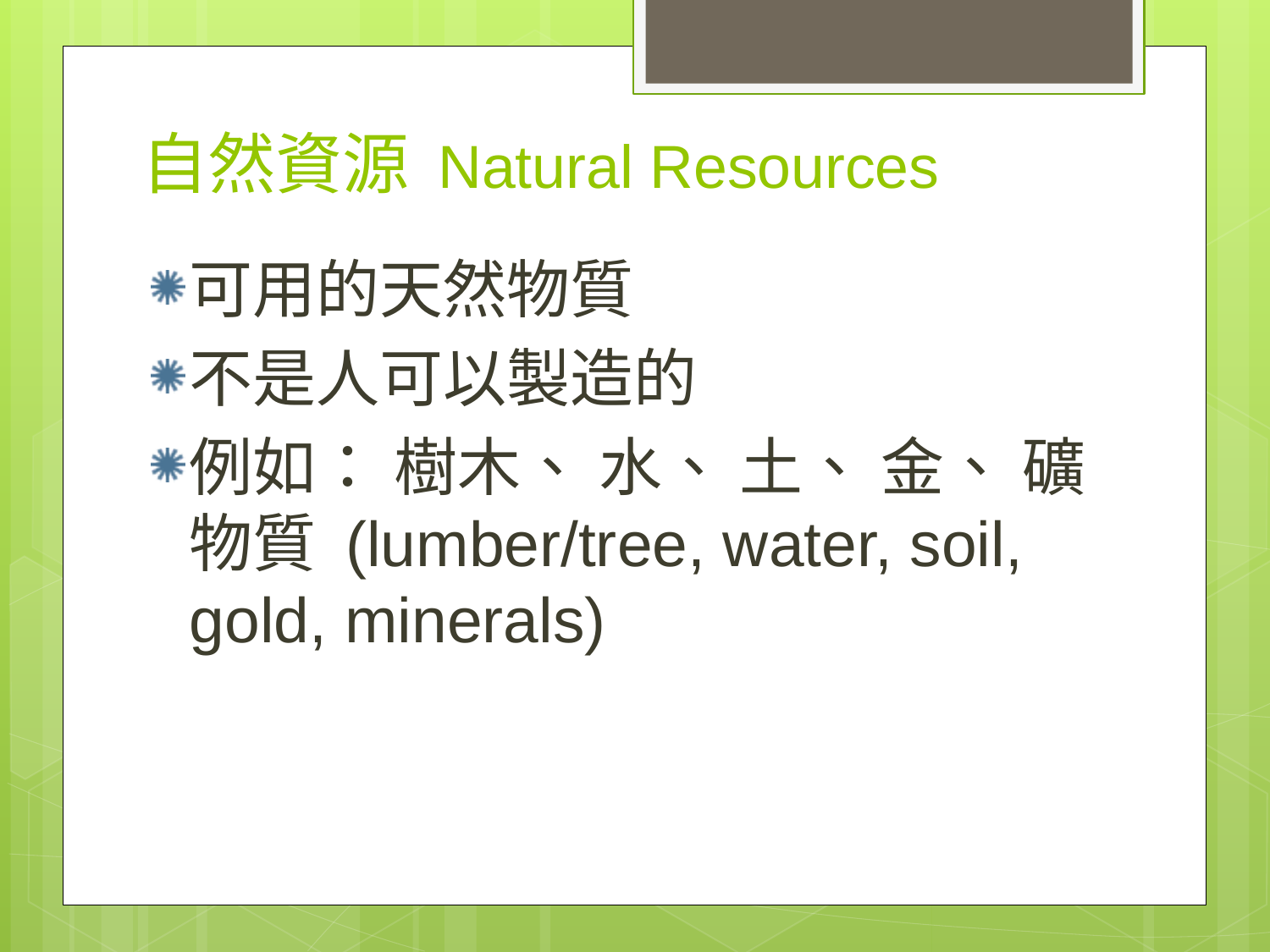

# 自然資源 Natural Resources
可用的天然物質
不是人可以製造的
例如： 樹木、 水、 土、 金、 礦物質 (lumber/tree, water, soil, gold, minerals)